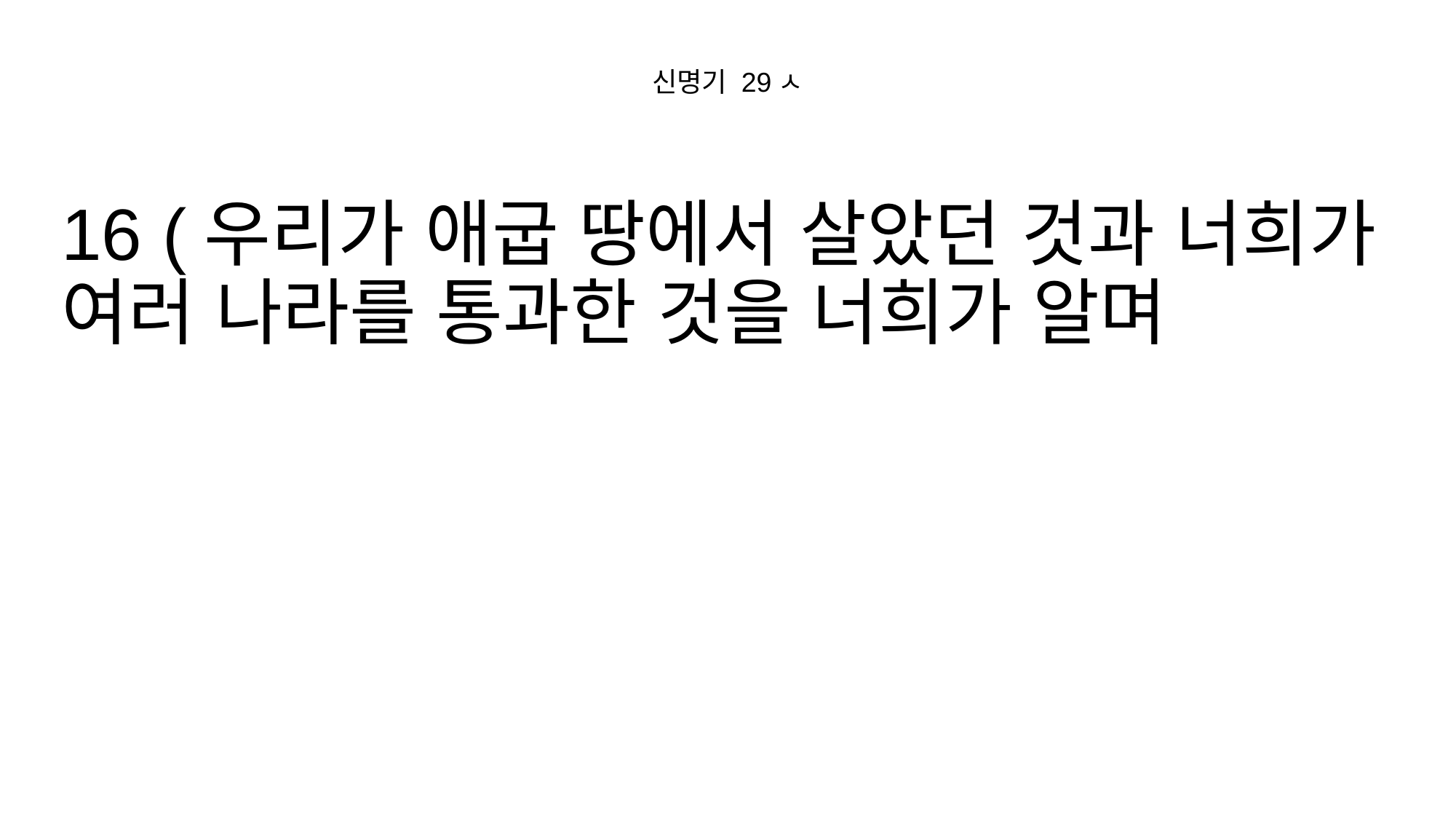

신명기 29ㅅ
16 (우리가 애굽 땅에서 살았던 것과 너희가 여러 나라를 통과한 것을 너희가 알며